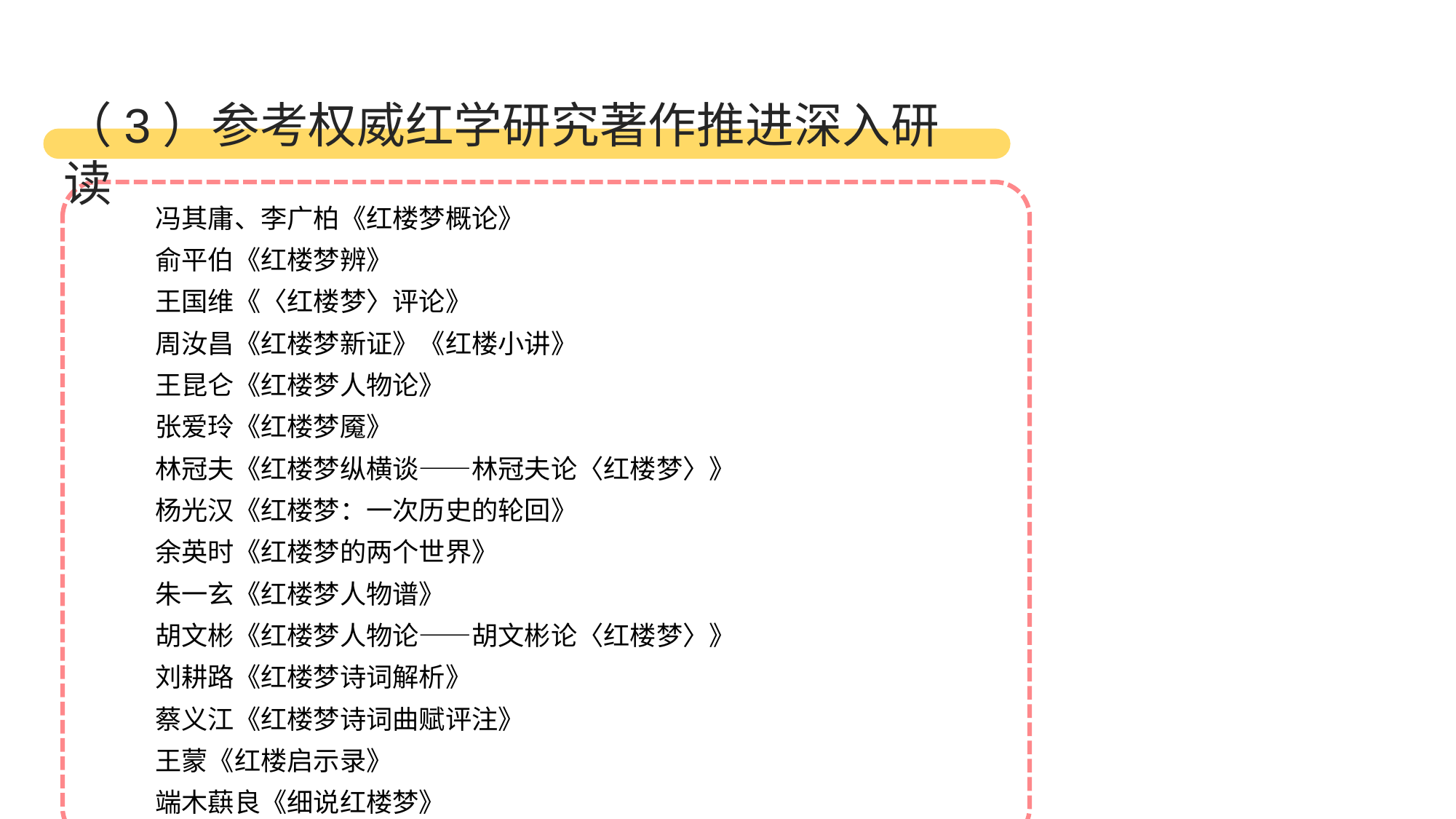

（3）参考权威红学研究著作推进深入研读

冯其庸、李广柏《红楼梦概论》
俞平伯《红楼梦辨》
王国维《〈红楼梦〉评论》
周汝昌《红楼梦新证》《红楼小讲》
王昆仑《红楼梦人物论》
张爱玲《红楼梦魇》
林冠夫《红楼梦纵横谈——林冠夫论〈红楼梦〉》
杨光汉《红楼梦：一次历史的轮回》
余英时《红楼梦的两个世界》
朱一玄《红楼梦人物谱》
胡文彬《红楼梦人物论——胡文彬论〈红楼梦〉》
刘耕路《红楼梦诗词解析》
蔡义江《红楼梦诗词曲赋评注》
王蒙《红楼启示录》
端木蕻良《细说红楼梦》